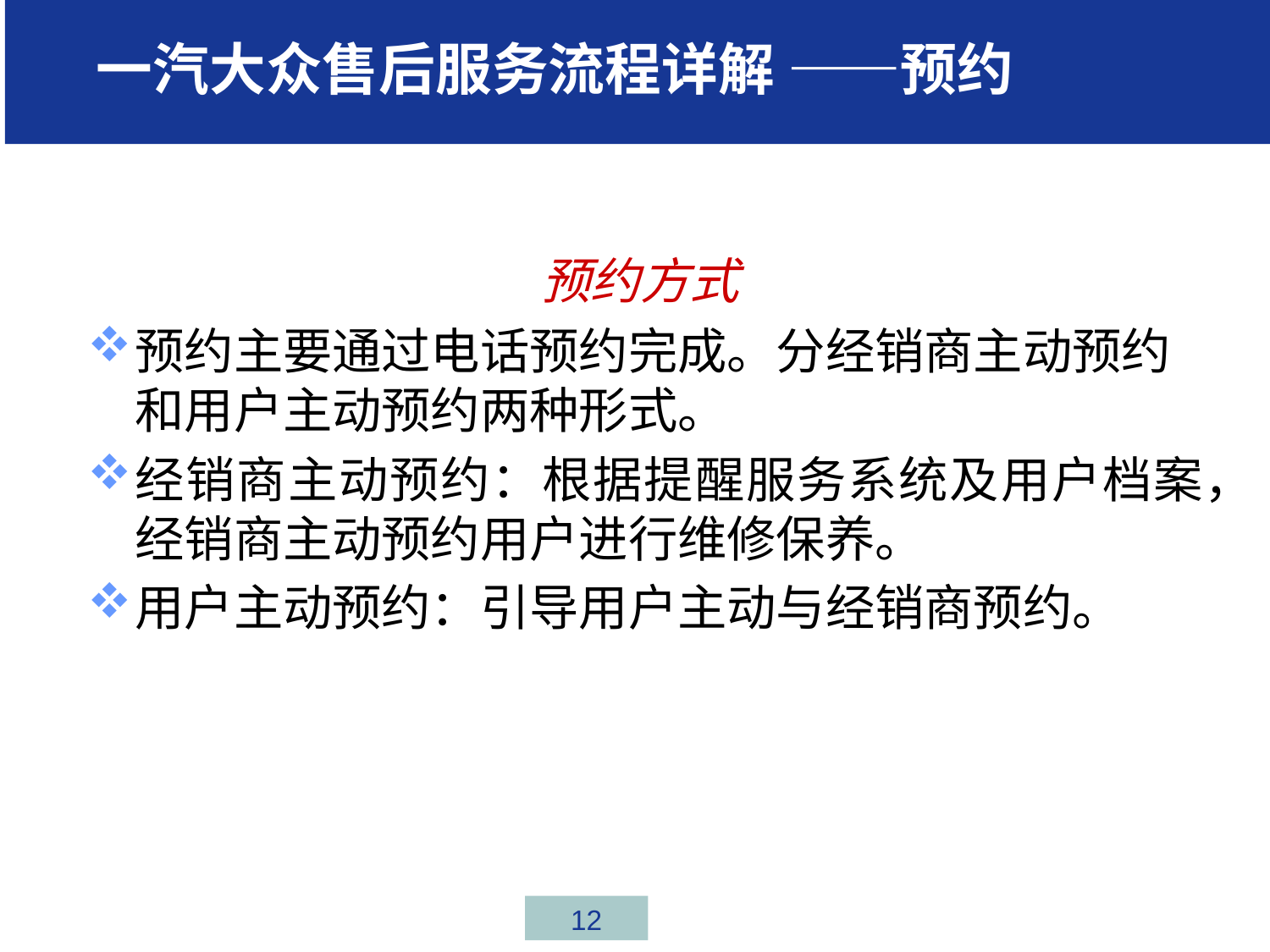

一汽大众售后服务流程详解 ——预约
预约方式
预约主要通过电话预约完成。分经销商主动预约和用户主动预约两种形式。
经销商主动预约：根据提醒服务系统及用户档案，经销商主动预约用户进行维修保养。
用户主动预约：引导用户主动与经销商预约。
# 1、预约
12